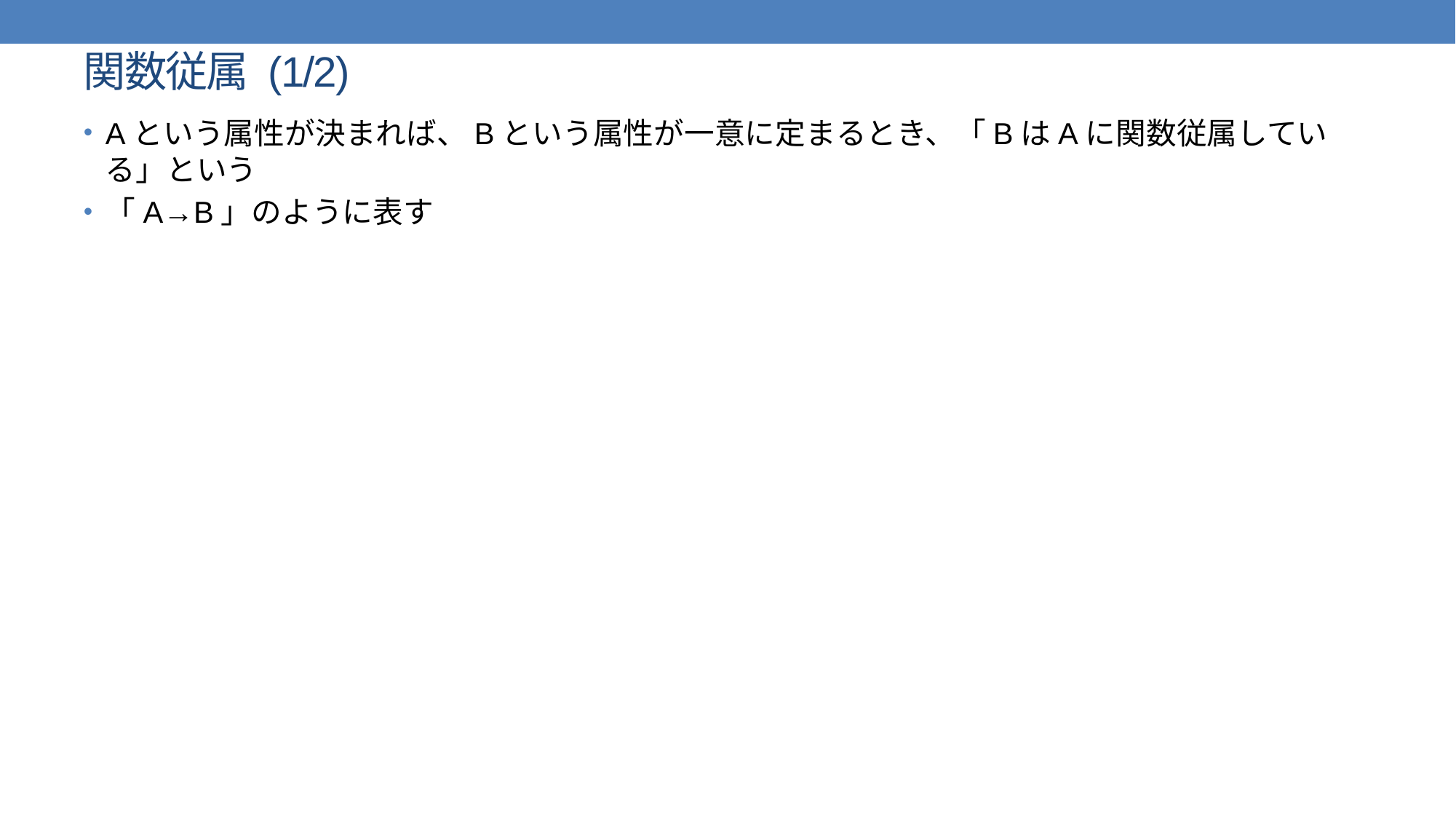

# 関数従属 (1/2)
Aという属性が決まれば、Bという属性が一意に定まるとき、「BはAに関数従属している」という
「A→B」のように表す